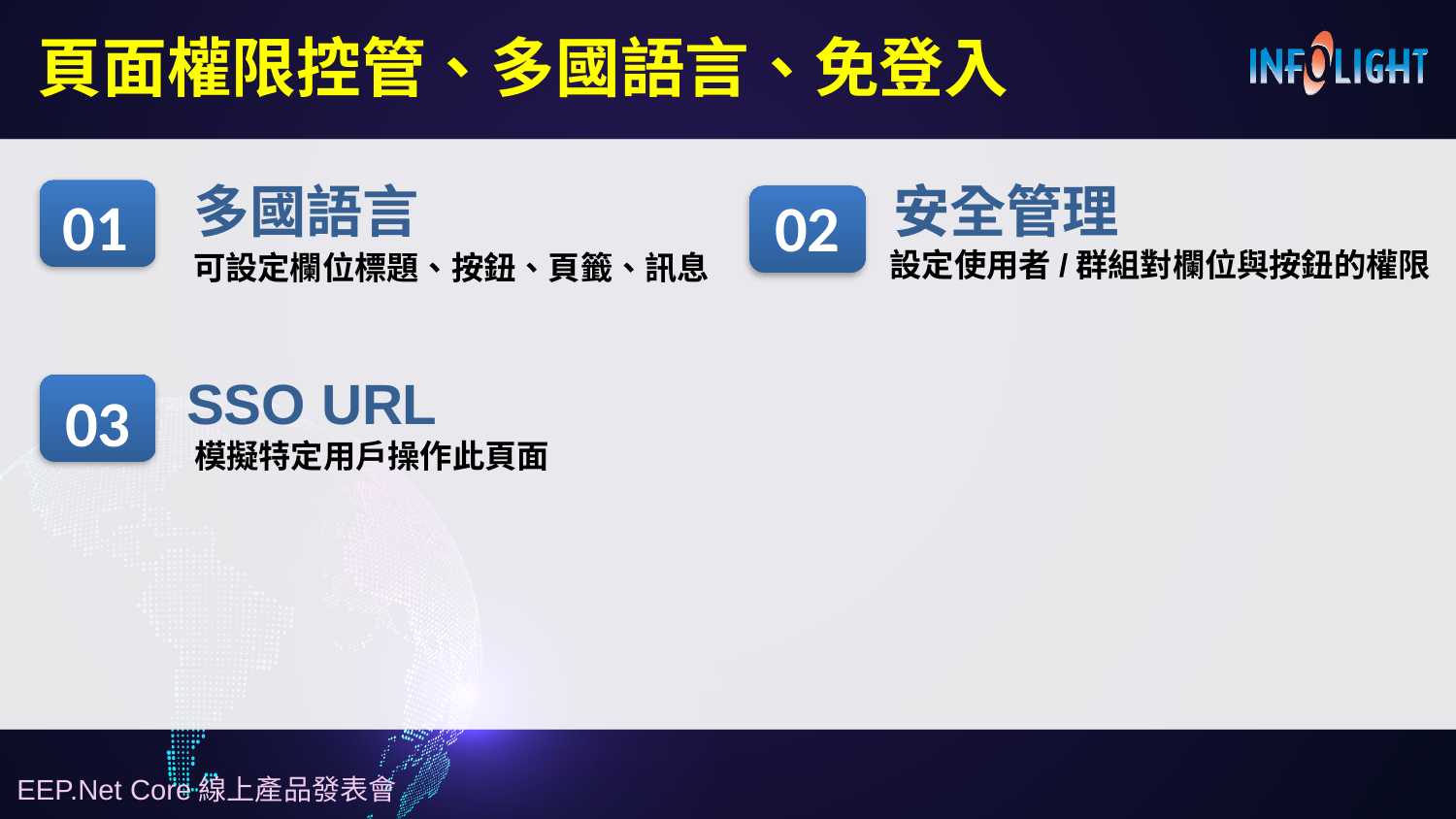

# 頁面權限控管、多國語言、免登入
多國語言
安全管理
01

02

設定使用者/群組對欄位與按鈕的權限
可設定欄位標題、按鈕、頁籤、訊息
SSO URL
03

模擬特定用戶操作此頁面